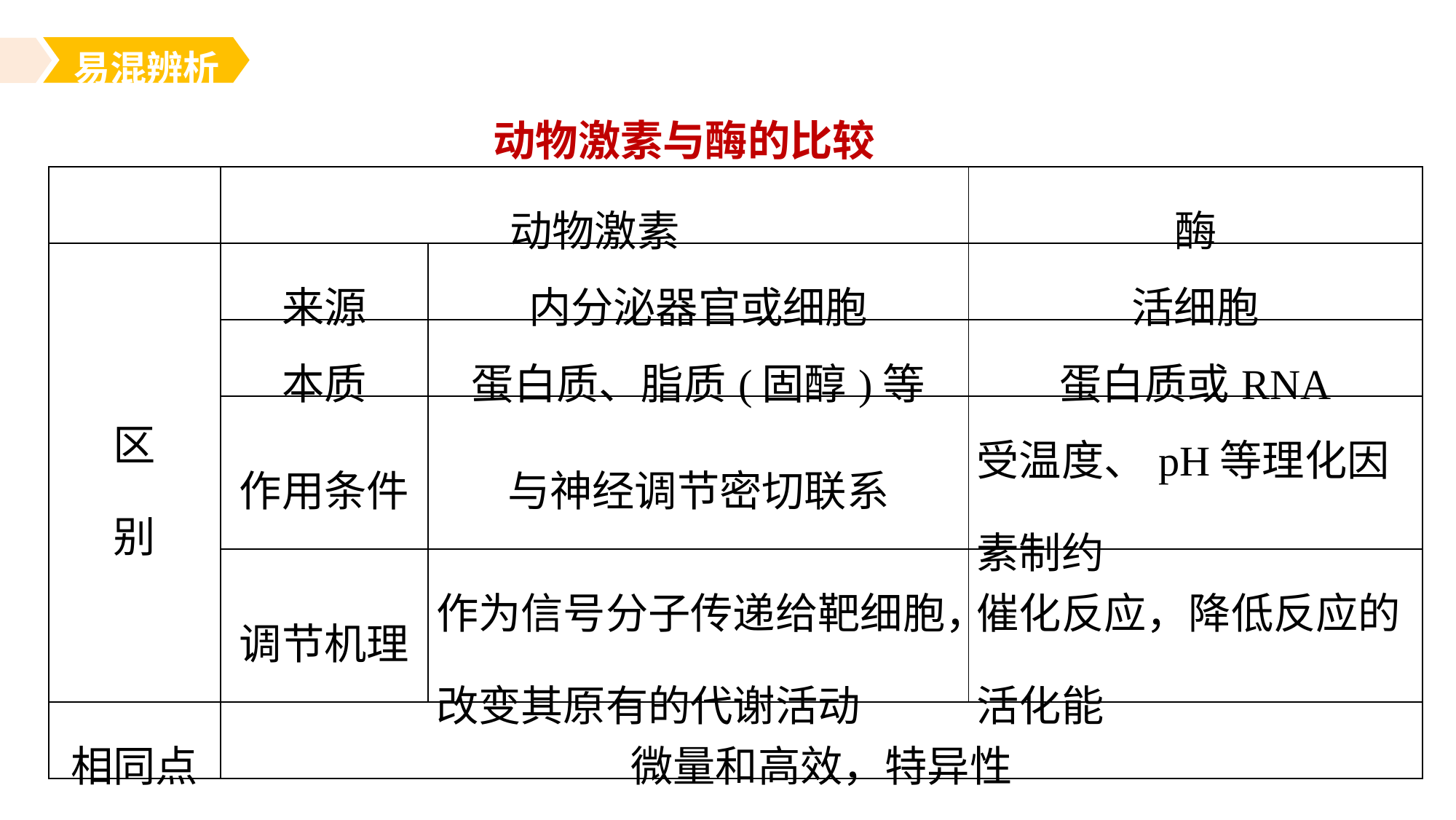

易混辨析

动物激素与酶的比较
|  | 动物激素 |  | 酶 |
| --- | --- | --- | --- |
| 区 别 | 来源 | 内分泌器官或细胞 | 活细胞 |
|  | 本质 | 蛋白质、脂质(固醇)等 | 蛋白质或RNA |
|  | 作用条件 | 与神经调节密切联系 | 受温度、pH等理化因素制约 |
|  | 调节机理 | 作为信号分子传递给靶细胞，改变其原有的代谢活动 | 催化反应，降低反应的活化能 |
| 相同点 | 微量和高效，特异性 |  |  |